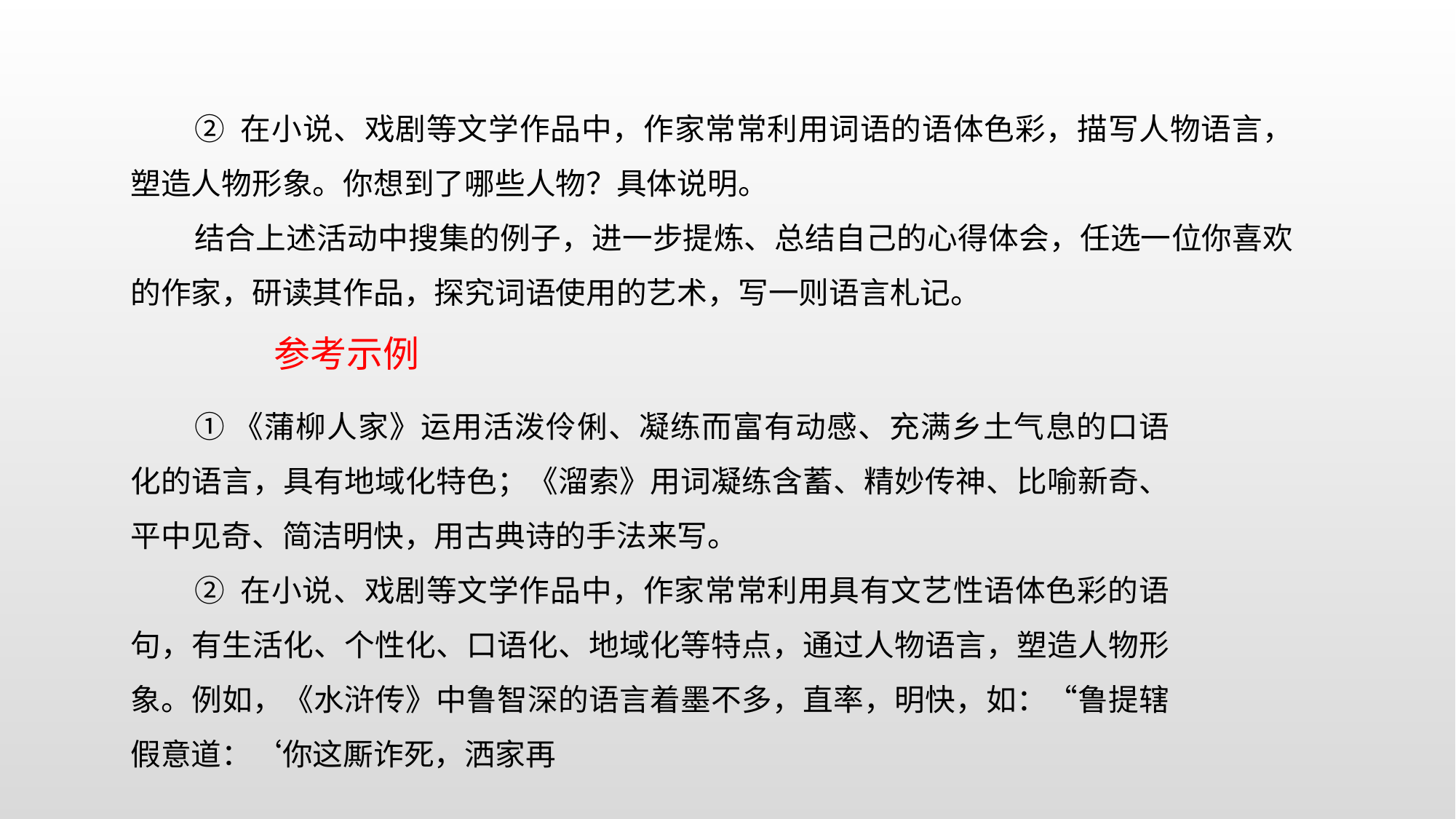

② 在小说、戏剧等文学作品中，作家常常利用词语的语体色彩，描写人物语言，塑造人物形象。你想到了哪些人物？具体说明。
结合上述活动中搜集的例子，进一步提炼、总结自己的心得体会，任选一位你喜欢的作家，研读其作品，探究词语使用的艺术，写一则语言札记。
参考示例
①《蒲柳人家》运用活泼伶俐、凝练而富有动感、充满乡土气息的口语化的语言，具有地域化特色；《溜索》用词凝练含蓄、精妙传神、比喻新奇、平中见奇、简洁明快，用古典诗的手法来写。
② 在小说、戏剧等文学作品中，作家常常利用具有文艺性语体色彩的语句，有生活化、个性化、口语化、地域化等特点，通过人物语言，塑造人物形象。例如，《水浒传》中鲁智深的语言着墨不多，直率，明快，如：“鲁提辖假意道：‘你这厮诈死，洒家再